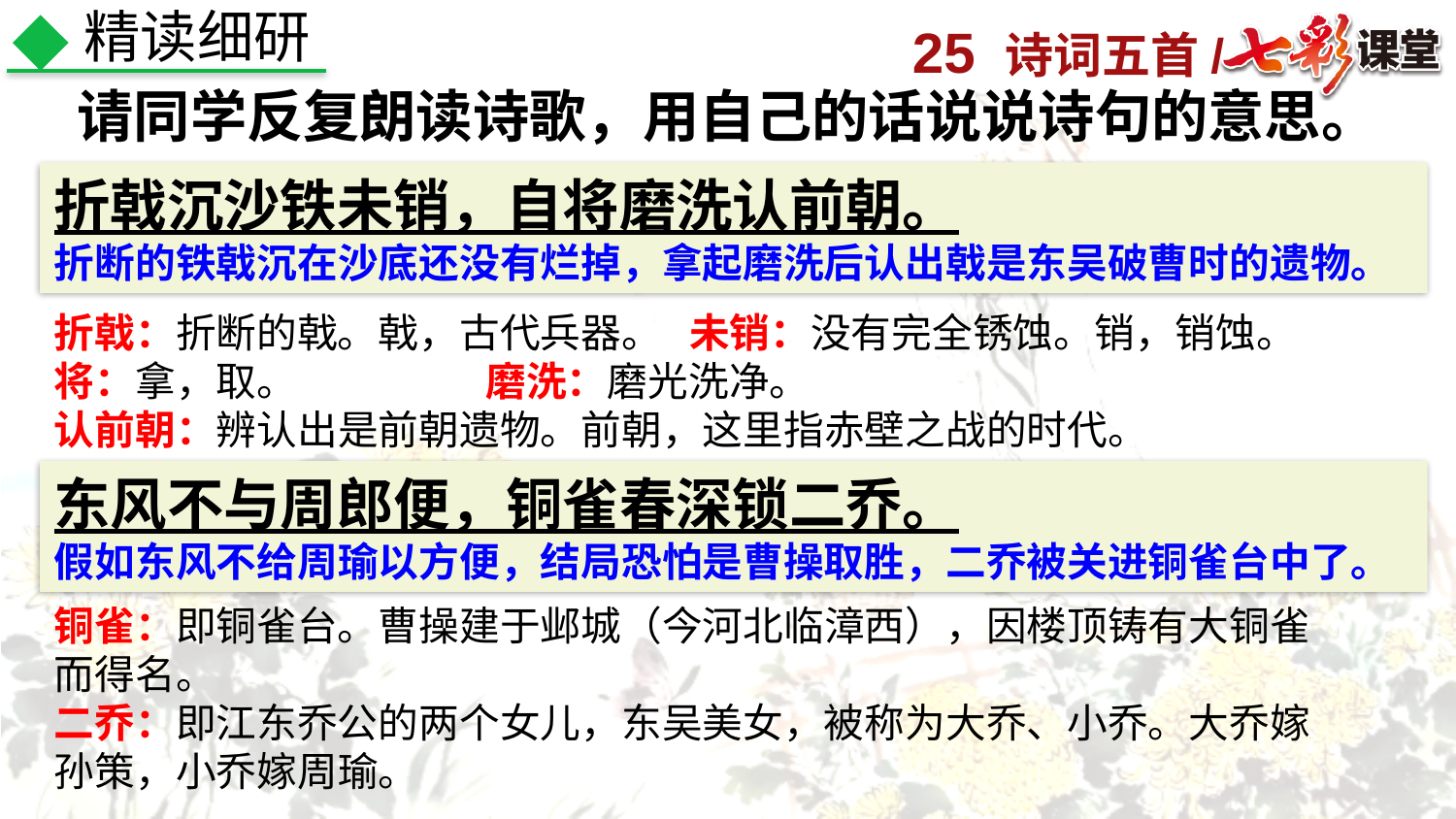

精读细研

请同学反复朗读诗歌，用自己的话说说诗句的意思。
折戟沉沙铁未销，自将磨洗认前朝。
折断的铁戟沉在沙底还没有烂掉，拿起磨洗后认出戟是东吴破曹时的遗物。
折戟：折断的戟。戟，古代兵器。   未销：没有完全锈蚀。销，销蚀。   将：拿，取。                     磨洗：磨光洗净。
认前朝：辨认出是前朝遗物。前朝，这里指赤壁之战的时代。
东风不与周郎便，铜雀春深锁二乔。
假如东风不给周瑜以方便，结局恐怕是曹操取胜，二乔被关进铜雀台中了。
铜雀：即铜雀台。曹操建于邺城（今河北临漳西），因楼顶铸有大铜雀而得名。
二乔：即江东乔公的两个女儿，东吴美女，被称为大乔、小乔。大乔嫁孙策，小乔嫁周瑜。